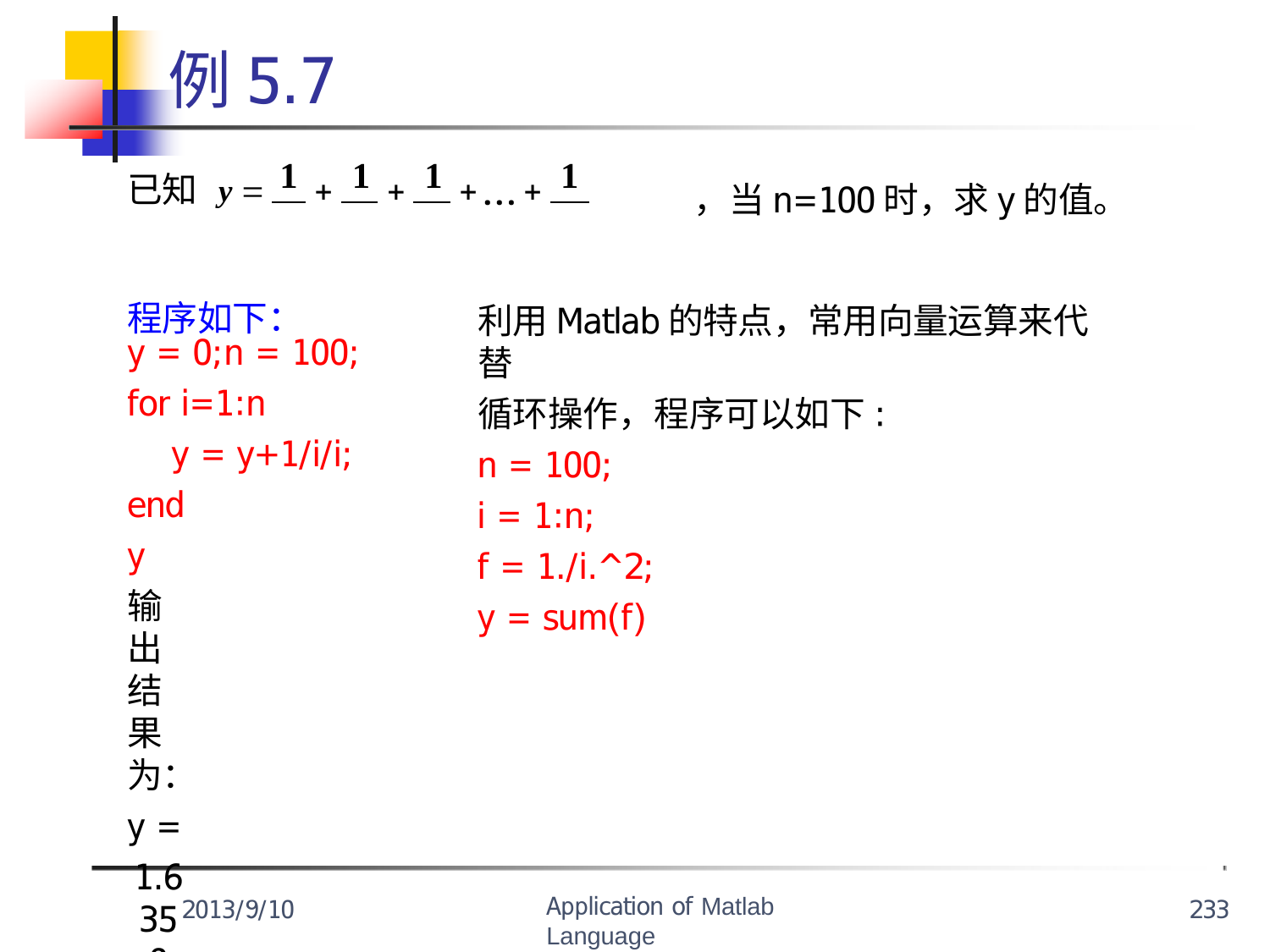

# 例5.7
1	1	1
1
已知	y =	+	+	+	+
12	22	32	n2

程序如下：
，当n=100时，求y的值。

利用Matlab的特点，常用向量运算来代替
循环操作，程序可以如下:
n = 100;
i = 1:n;
f = 1./i.^2; y = sum(f)
y = 0;n = 100;
for i=1:n
y = y+1/i/i;
end y
输出结果为：
y =
1.6350
Application of Matlab Language
2013/9/10
233